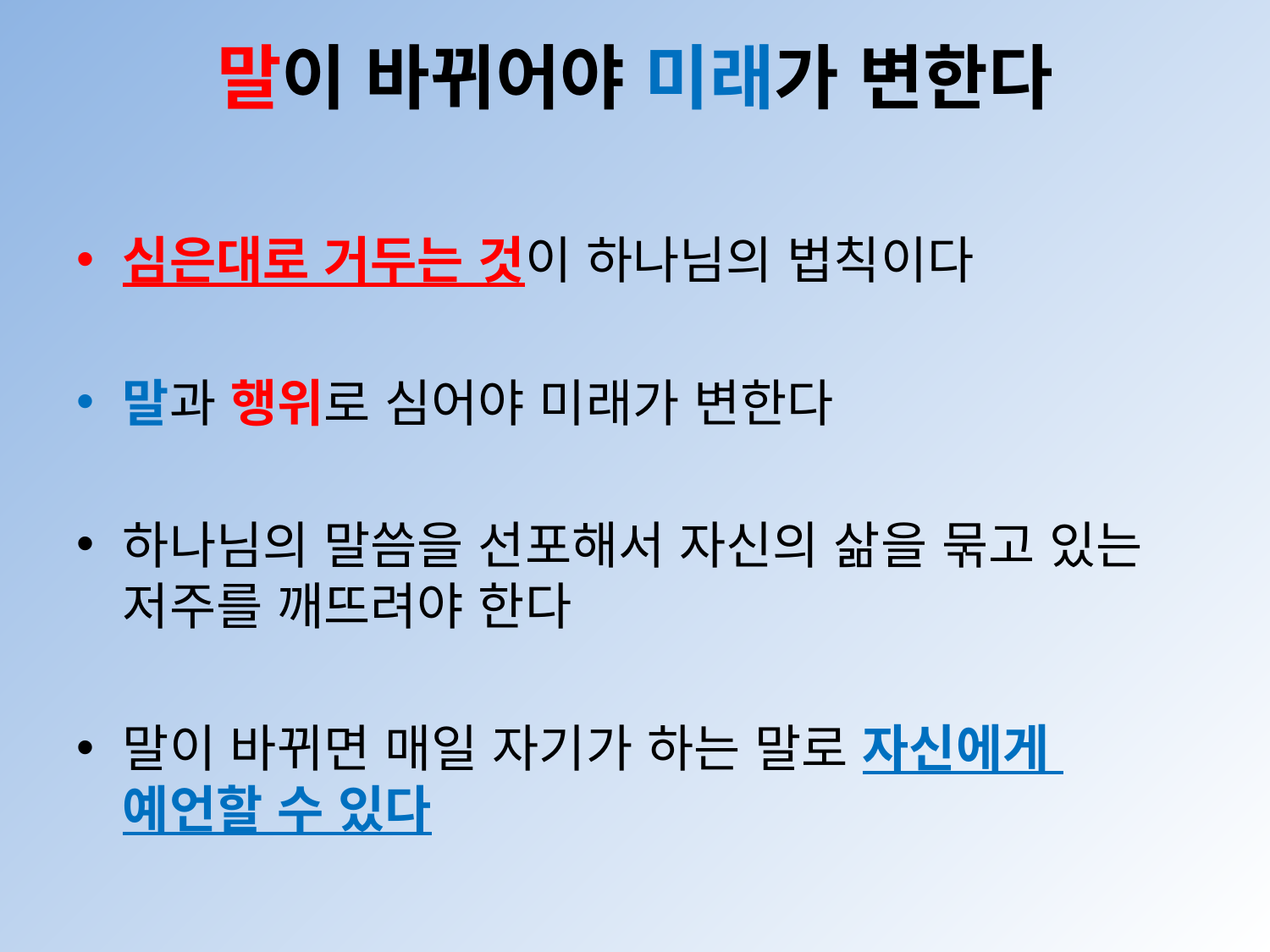

# 말이 바뀌어야 미래가 변한다
심은대로 거두는 것이 하나님의 법칙이다

말과 행위로 심어야 미래가 변한다

하나님의 말씀을 선포해서 자신의 삶을 묶고 있는
저주를 깨뜨려야 한다

말이 바뀌면 매일 자기가 하는 말로 자신에게
예언할 수 있다